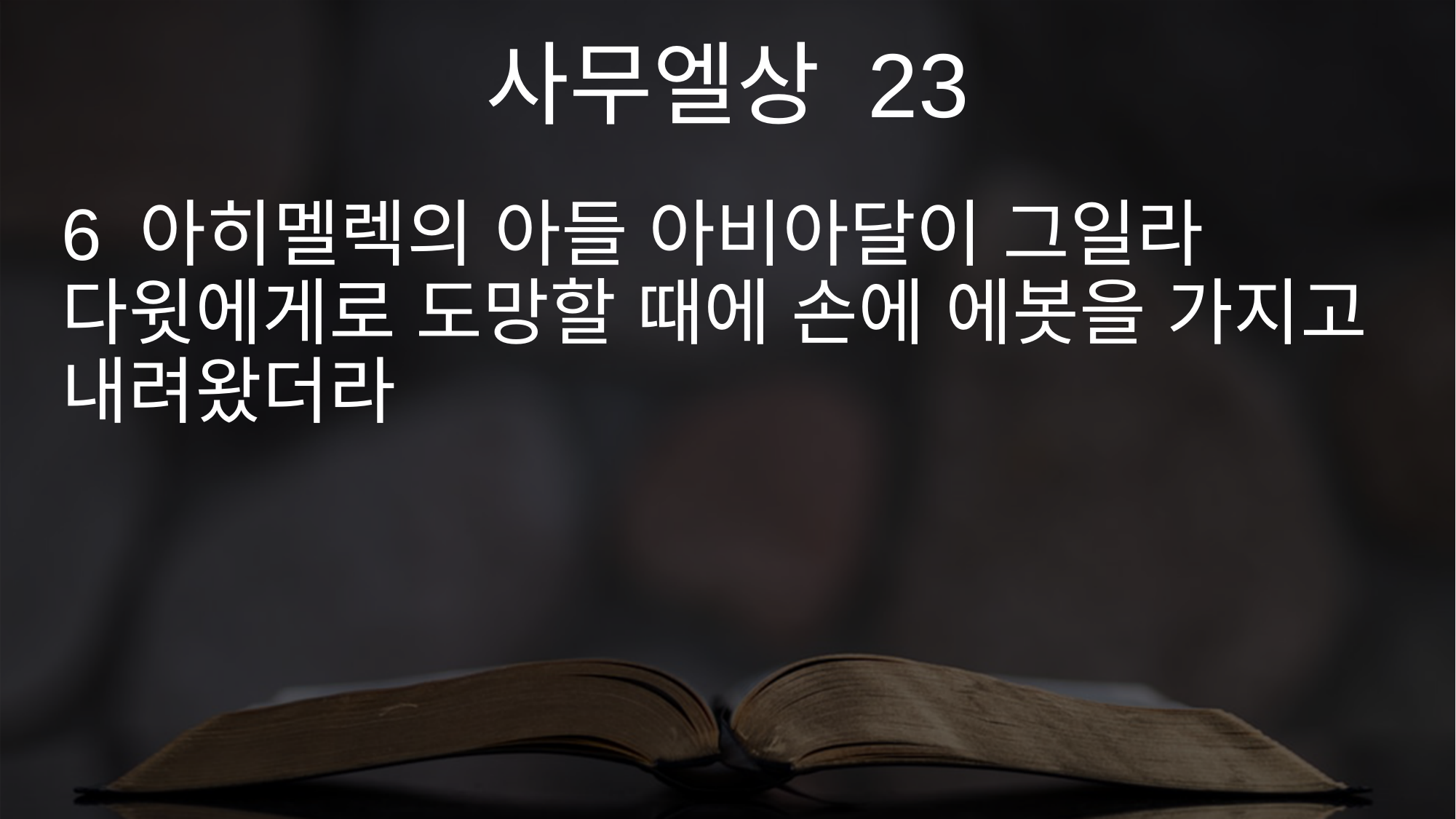

사무엘상 23
6 아히멜렉의 아들 아비아달이 그일라 다윗에게로 도망할 때에 손에 에봇을 가지고 내려왔더라